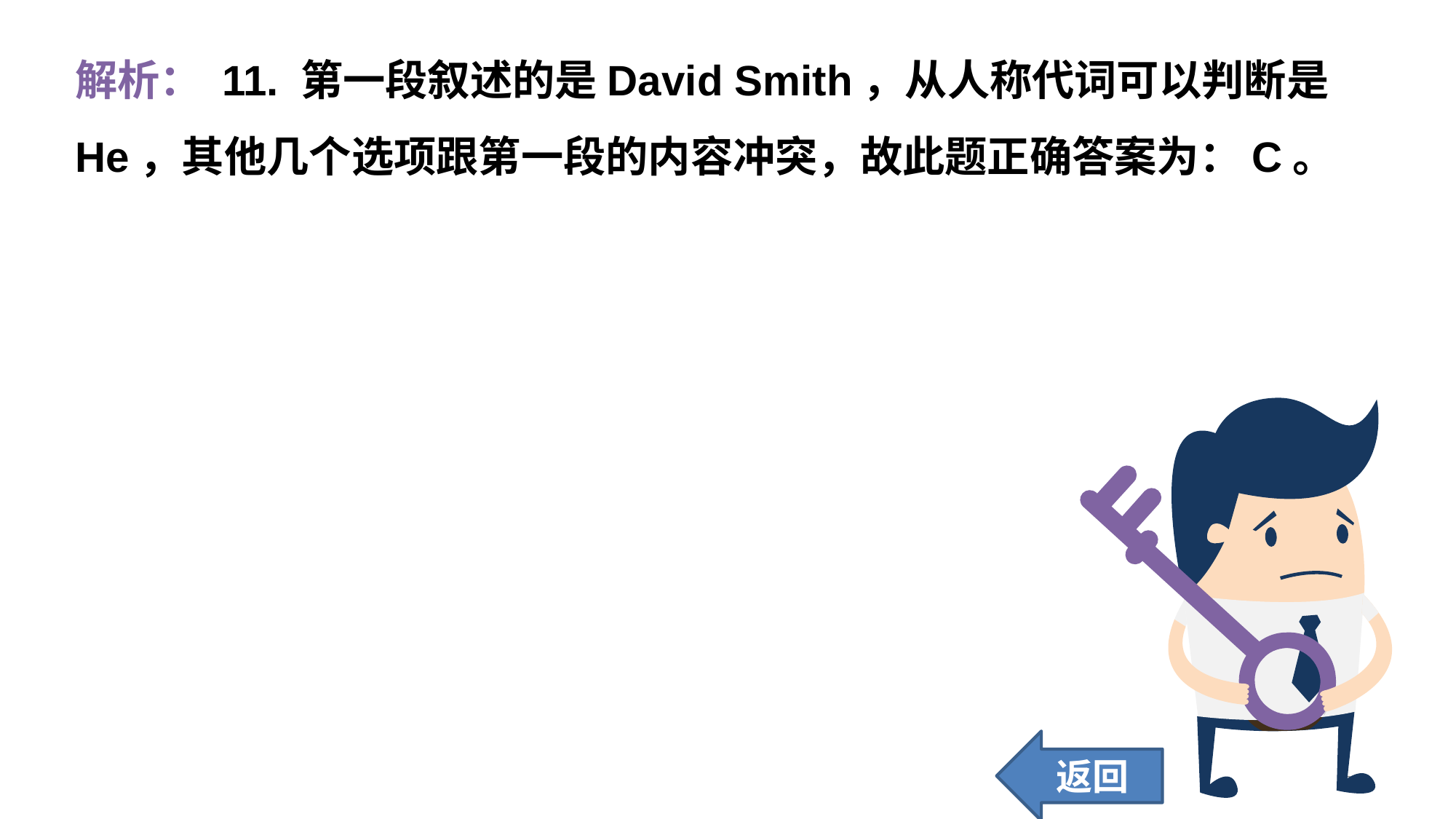

解析： 11. 第一段叙述的是David Smith，从人称代词可以判断是He，其他几个选项跟第一段的内容冲突，故此题正确答案为：C。

返回
205